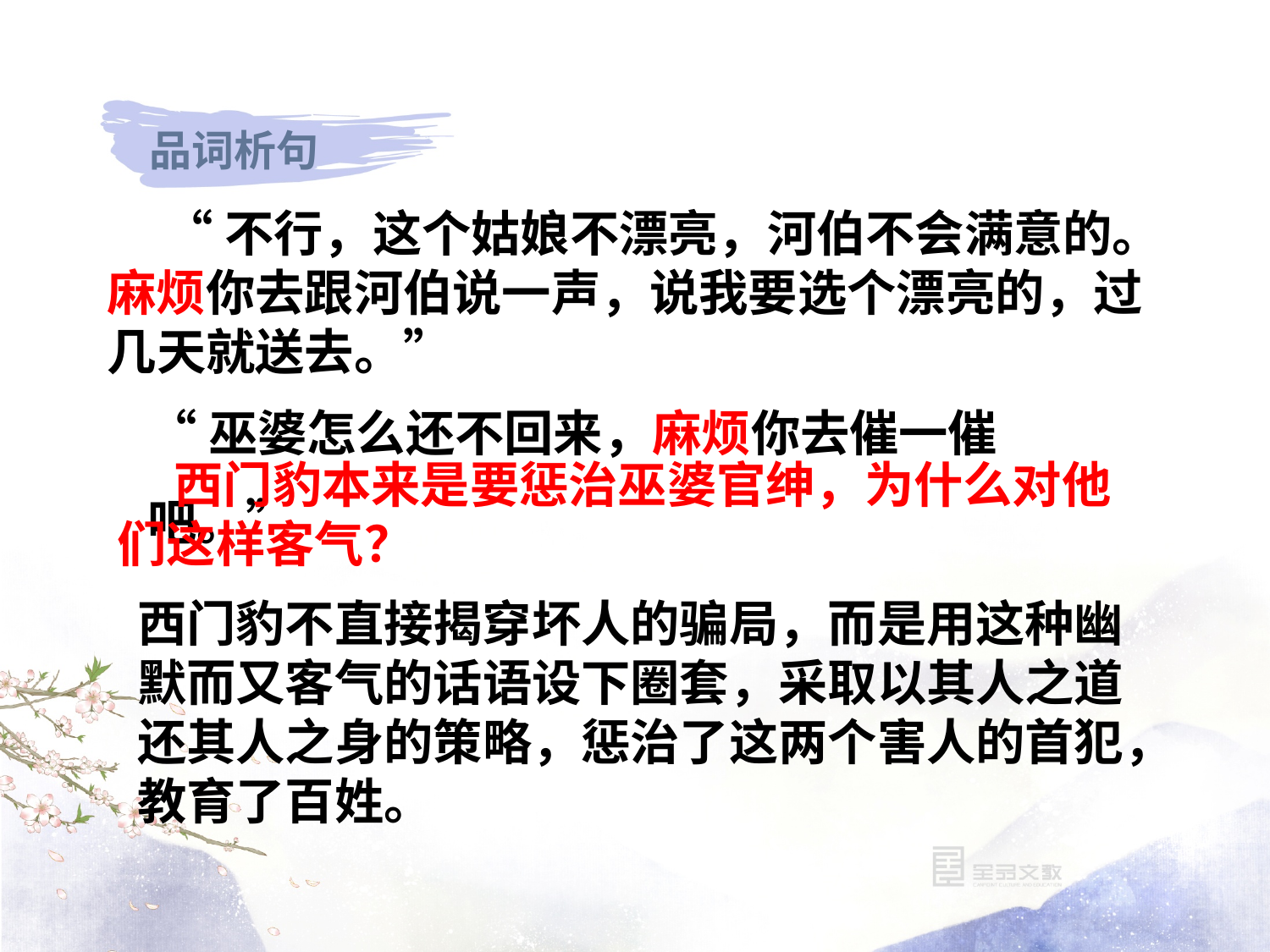

“不行，这个姑娘不漂亮，河伯不会满意的。麻烦你去跟河伯说一声，说我要选个漂亮的，过几天就送去。”
“巫婆怎么还不回来，麻烦你去催一催吧。”
    西门豹本来是要惩治巫婆官绅，为什么对他们这样客气？
西门豹不直接揭穿坏人的骗局，而是用这种幽默而又客气的话语设下圈套，采取以其人之道还其人之身的策略，惩治了这两个害人的首犯，教育了百姓。